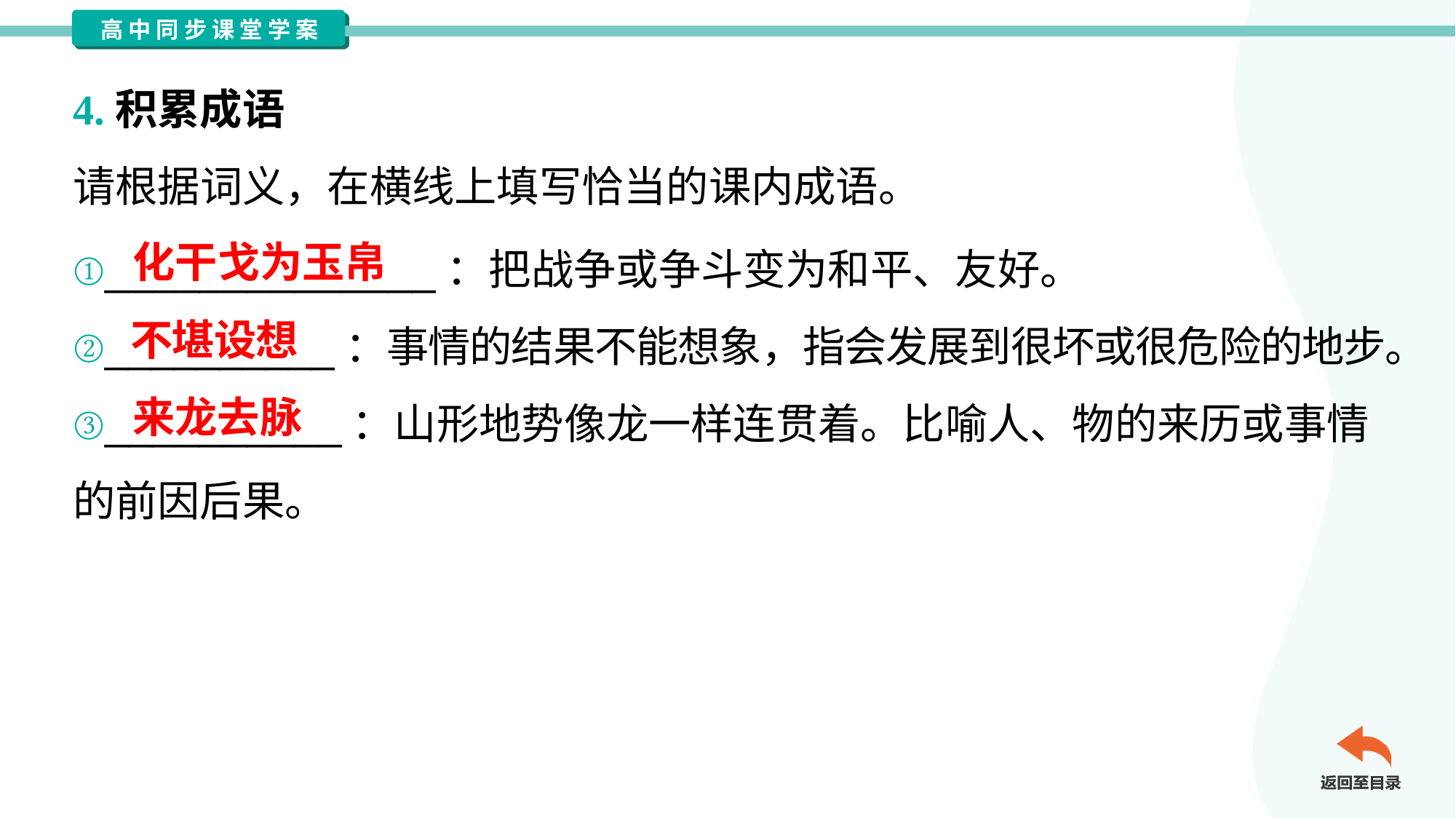

4.积累成语
请根据词义，在横线上填写恰当的课内成语。
化干戈为玉帛
①______________：把战争或争斗变为和平、友好。
②__________：事情的结果不能想象，指会发展到很坏或很危险的地步。
③__________：山形地势像龙一样连贯着。比喻人、物的来历或事情
的前因后果。
不堪设想
来龙去脉